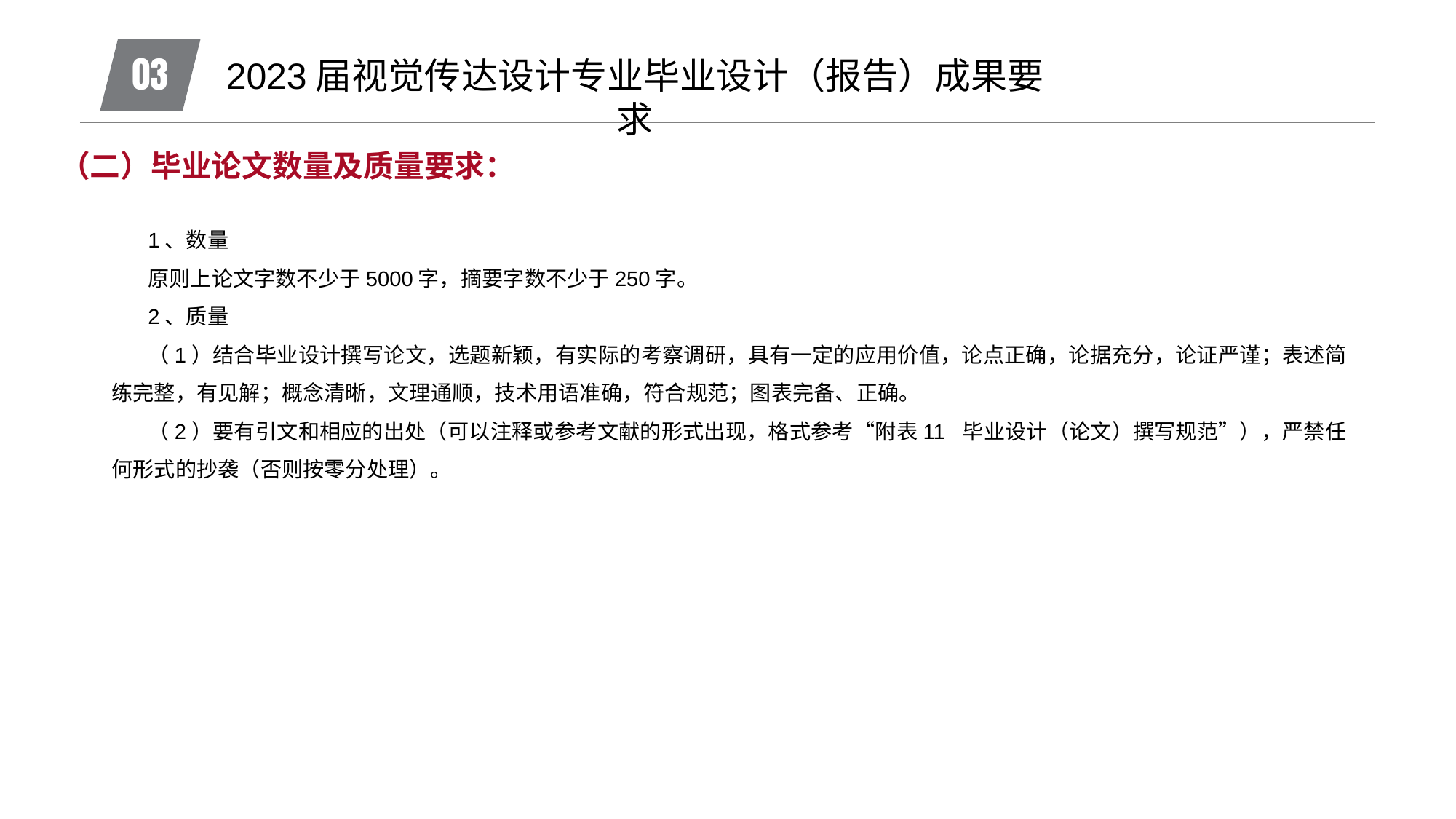

03
2023届视觉传达设计专业毕业设计（报告）成果要求
（二）毕业论文数量及质量要求：
1、数量
原则上论文字数不少于5000字，摘要字数不少于250字。
2、质量
（1）结合毕业设计撰写论文，选题新颖，有实际的考察调研，具有一定的应用价值，论点正确，论据充分，论证严谨；表述简练完整，有见解；概念清晰，文理通顺，技术用语准确，符合规范；图表完备、正确。
（2）要有引文和相应的出处（可以注释或参考文献的形式出现，格式参考“附表11  毕业设计（论文）撰写规范”），严禁任何形式的抄袭（否则按零分处理）。